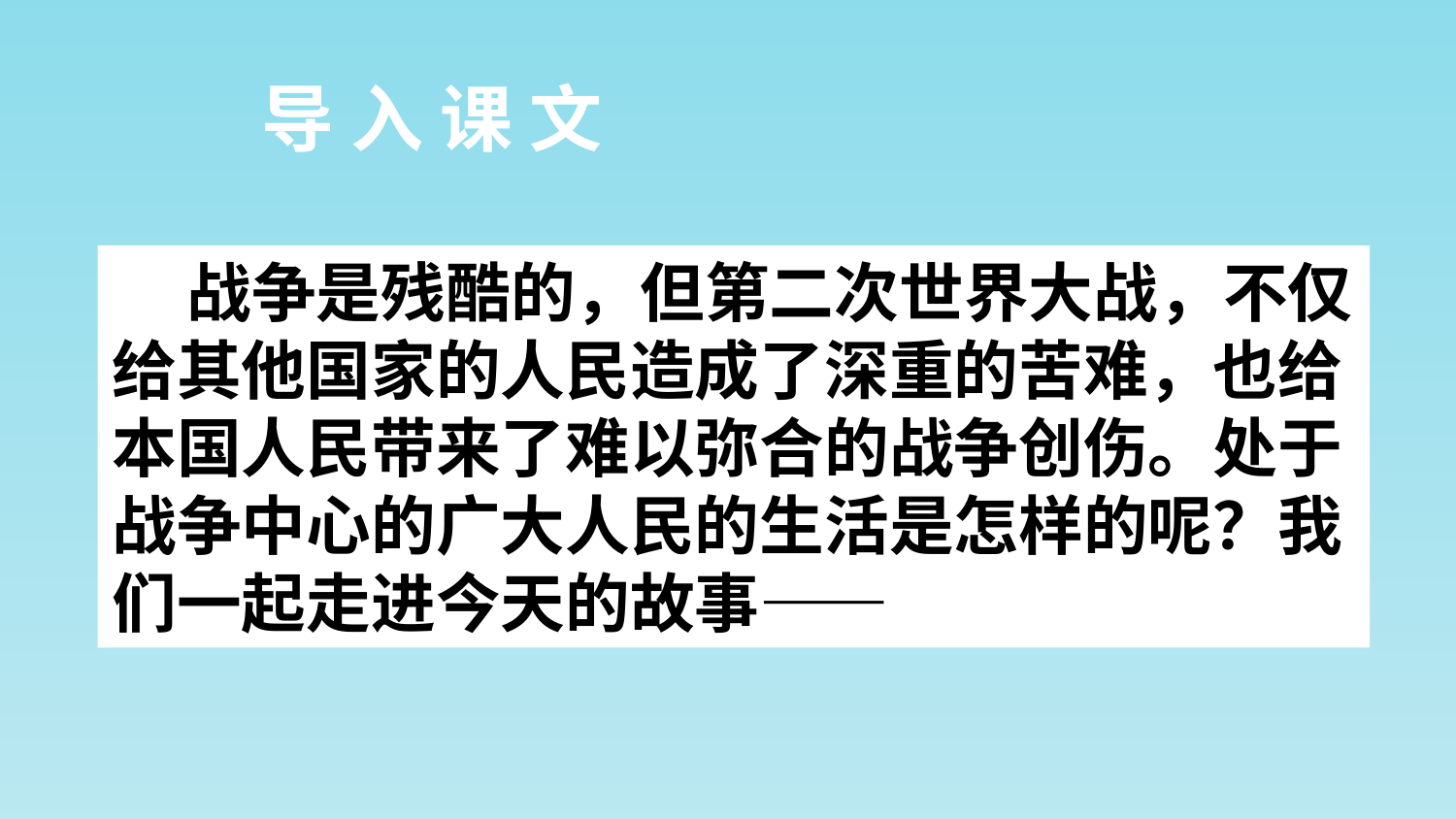

导 入 课 文
    战争是残酷的，但第二次世界大战，不仅给其他国家的人民造成了深重的苦难，也给本国人民带来了难以弥合的战争创伤。处于战争中心的广大人民的生活是怎样的呢？我们一起走进今天的故事——